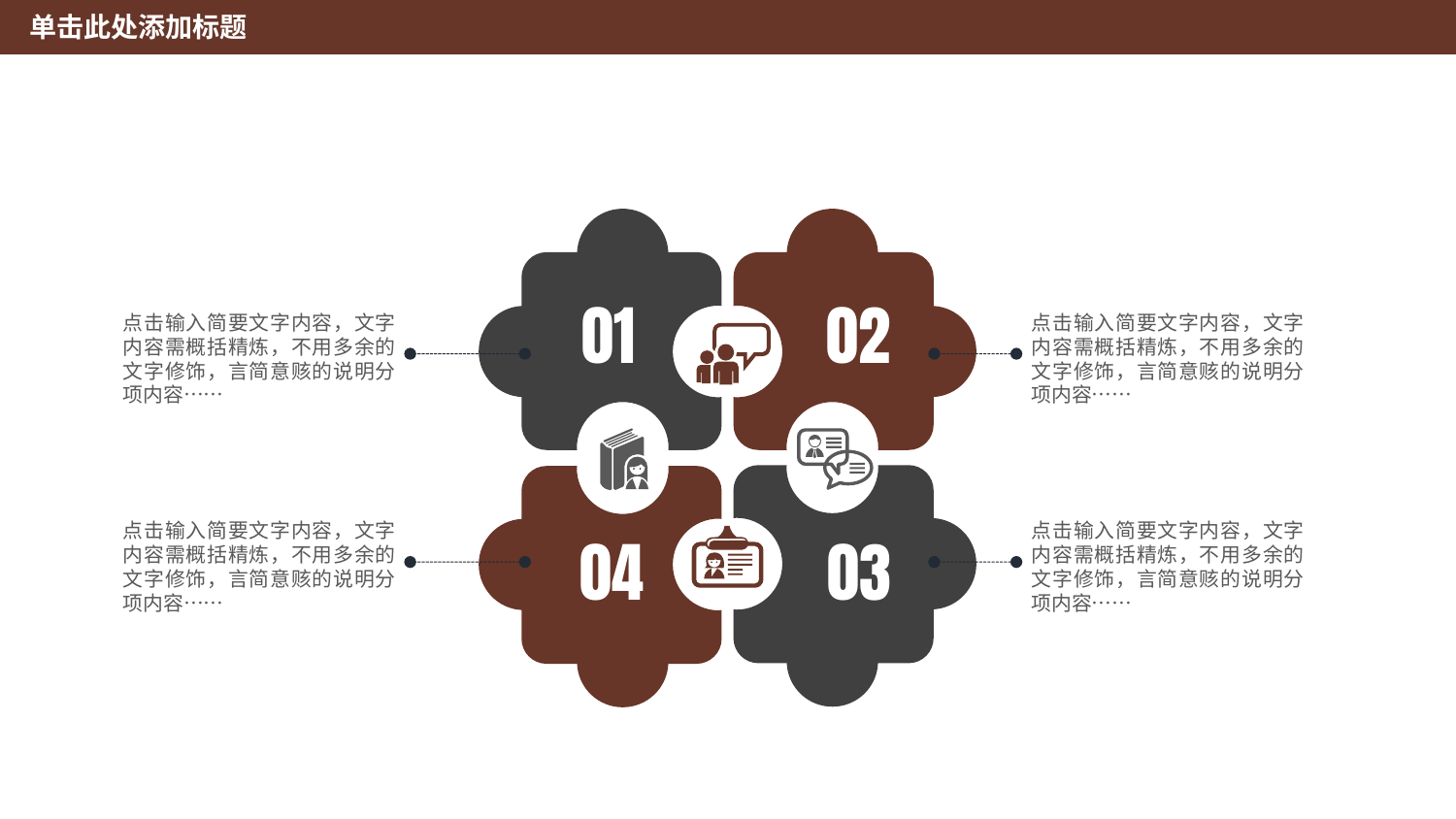

单击此处添加标题

01

02
点击输入简要文字内容，文字内容需概括精炼，不用多余的文字修饰，言简意赅的说明分项内容……
点击输入简要文字内容，文字内容需概括精炼，不用多余的文字修饰，言简意赅的说明分项内容……

03

04
点击输入简要文字内容，文字内容需概括精炼，不用多余的文字修饰，言简意赅的说明分项内容……
点击输入简要文字内容，文字内容需概括精炼，不用多余的文字修饰，言简意赅的说明分项内容……